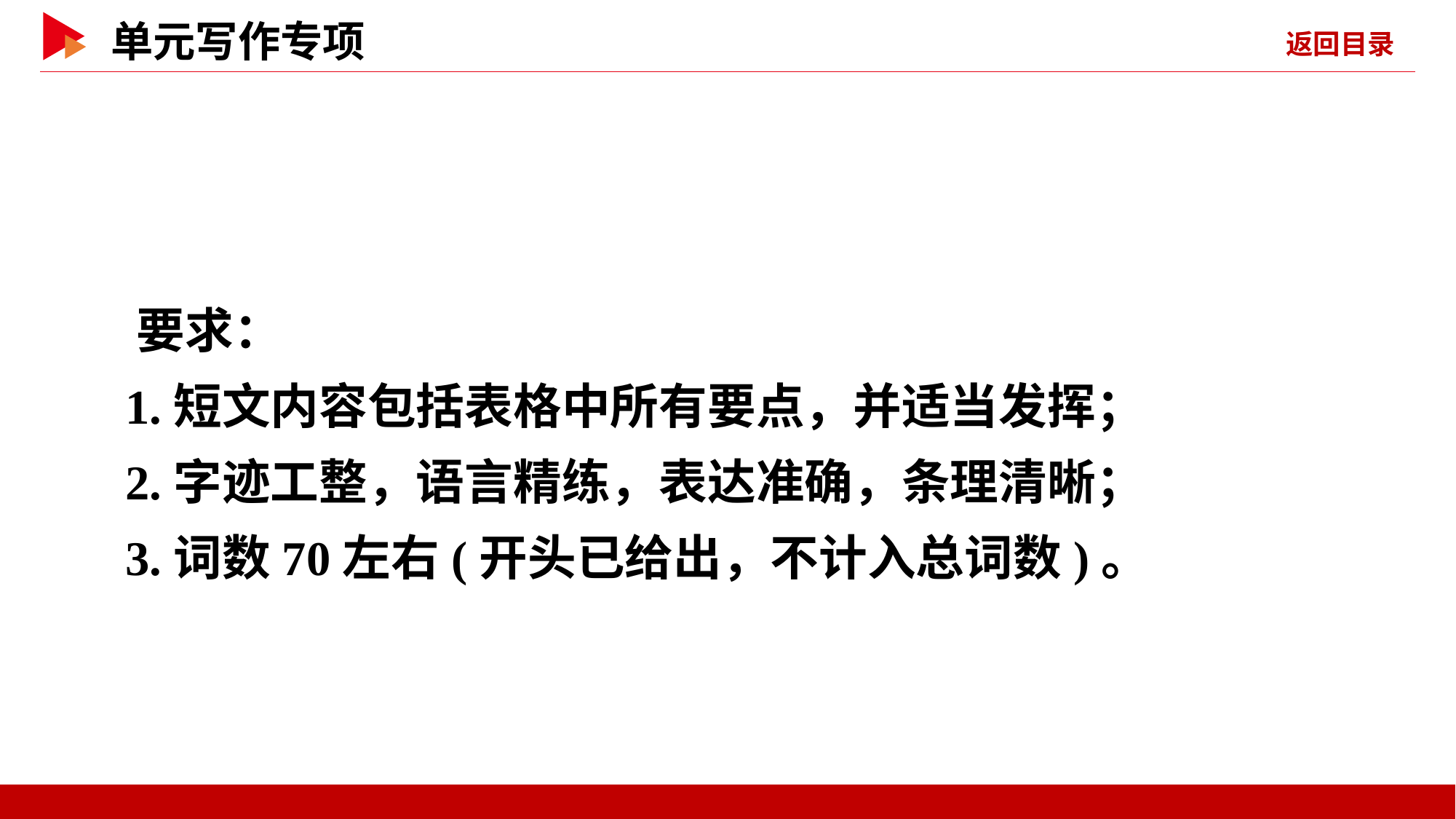

要求：
1.短文内容包括表格中所有要点，并适当发挥；
2.字迹工整，语言精练，表达准确，条理清晰；
3.词数70左右(开头已给出，不计入总词数)。